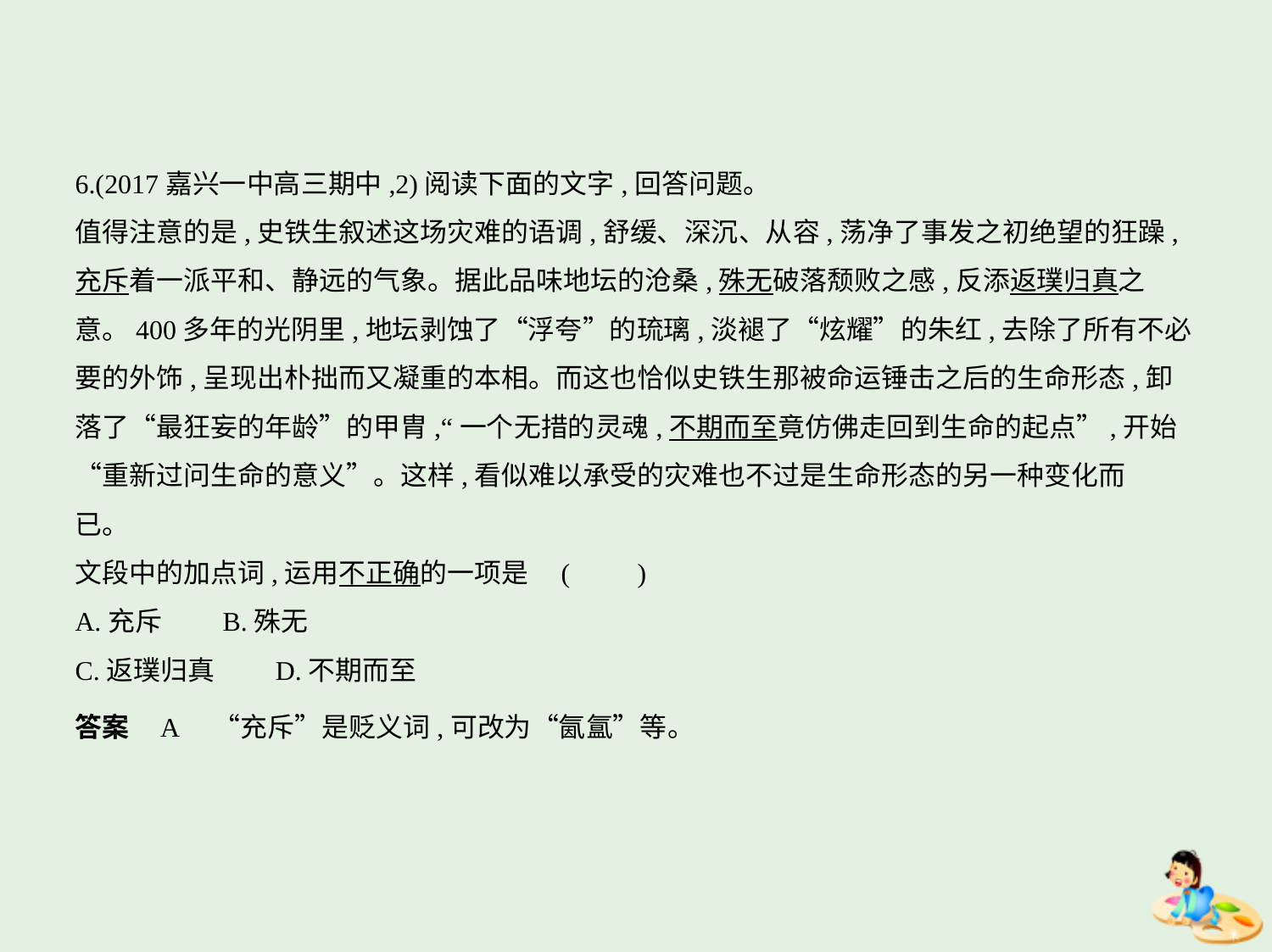

6.(2017嘉兴一中高三期中,2)阅读下面的文字,回答问题。
值得注意的是,史铁生叙述这场灾难的语调,舒缓、深沉、从容,荡净了事发之初绝望的狂躁,
充斥着一派平和、静远的气象。据此品味地坛的沧桑,殊无破落颓败之感,反添返璞归真之
意。400多年的光阴里,地坛剥蚀了“浮夸”的琉璃,淡褪了“炫耀”的朱红,去除了所有不必
要的外饰,呈现出朴拙而又凝重的本相。而这也恰似史铁生那被命运锤击之后的生命形态,卸
落了“最狂妄的年龄”的甲胄,“一个无措的灵魂,不期而至竟仿佛走回到生命的起点”,开始
“重新过问生命的意义”。这样,看似难以承受的灾难也不过是生命形态的另一种变化而
已。
文段中的加点词,运用不正确的一项是 (　　)
A.充斥　　B.殊无
C.返璞归真　　D.不期而至
答案    A　“充斥”是贬义词,可改为“氤氲”等。